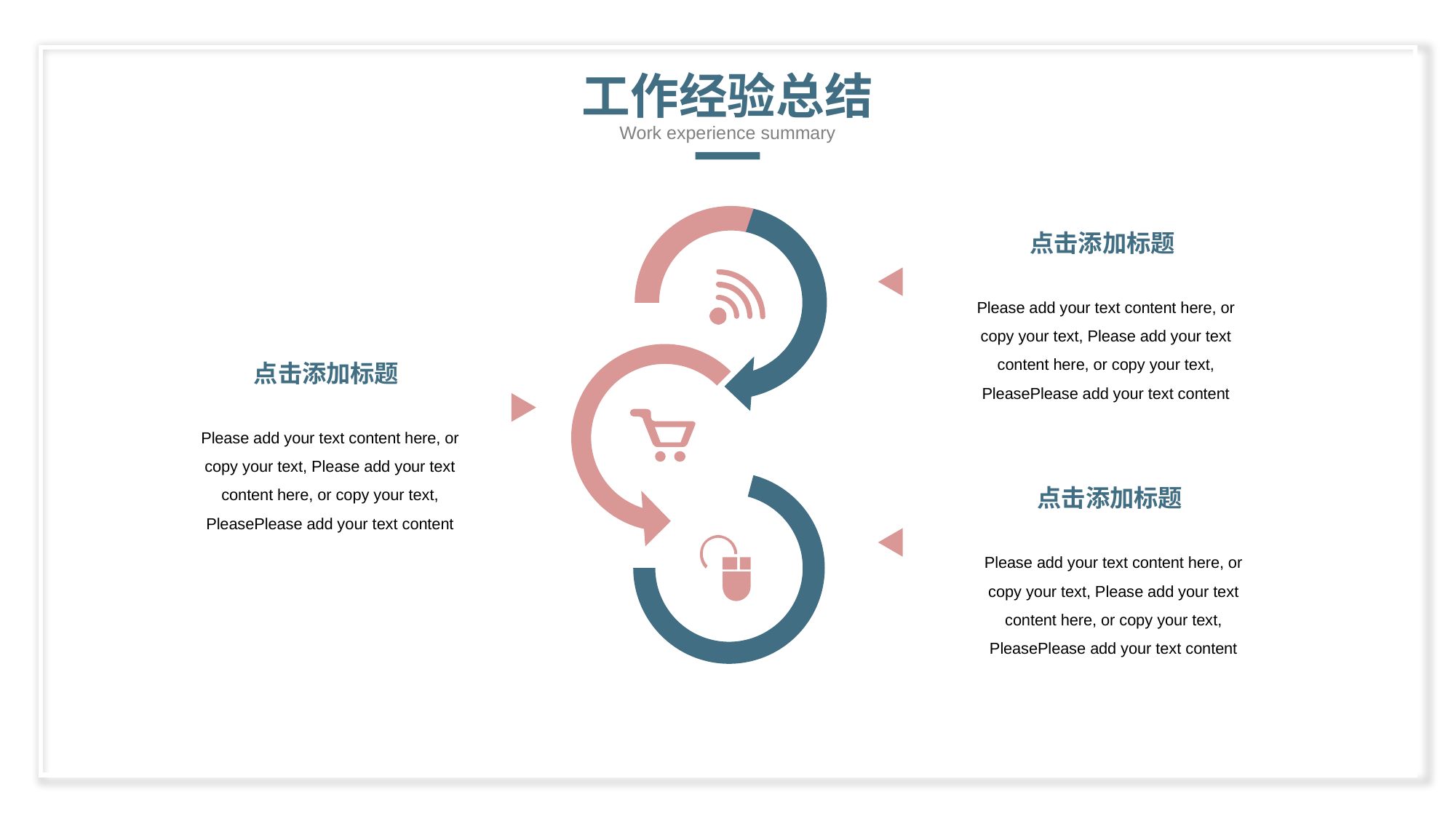

工作经验总结
Work experience summary

点击添加标题

Please add your text content here, or copy your text, Please add your text content here, or copy your text, PleasePlease add your text content

点击添加标题

Please add your text content here, or copy your text, Please add your text content here, or copy your text, PleasePlease add your text content

点击添加标题

Please add your text content here, or copy your text, Please add your text content here, or copy your text, PleasePlease add your text content